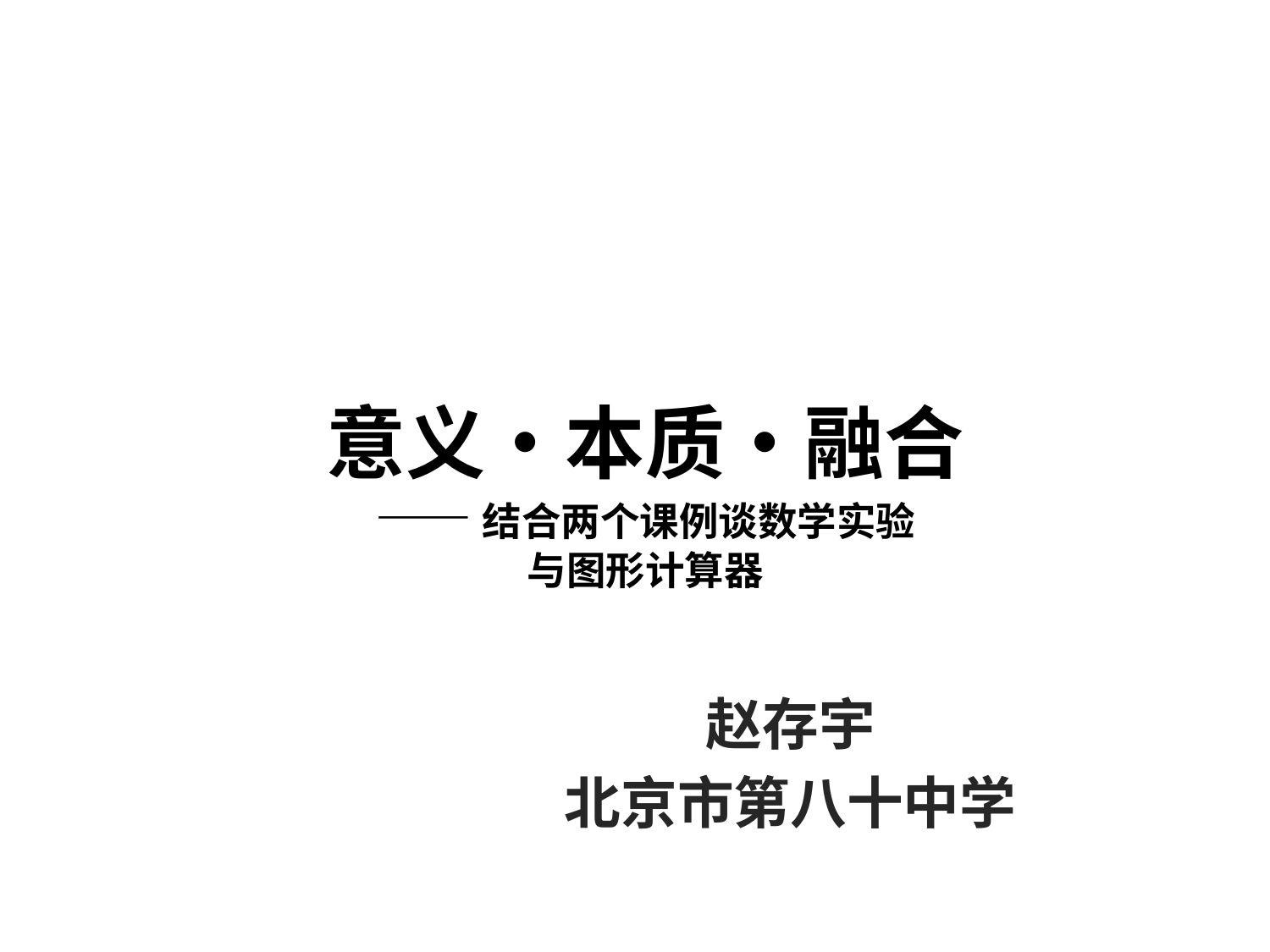

# 意义•本质•融合 —— 结合两个课例谈数学实验 与图形计算器
赵存宇
北京市第八十中学